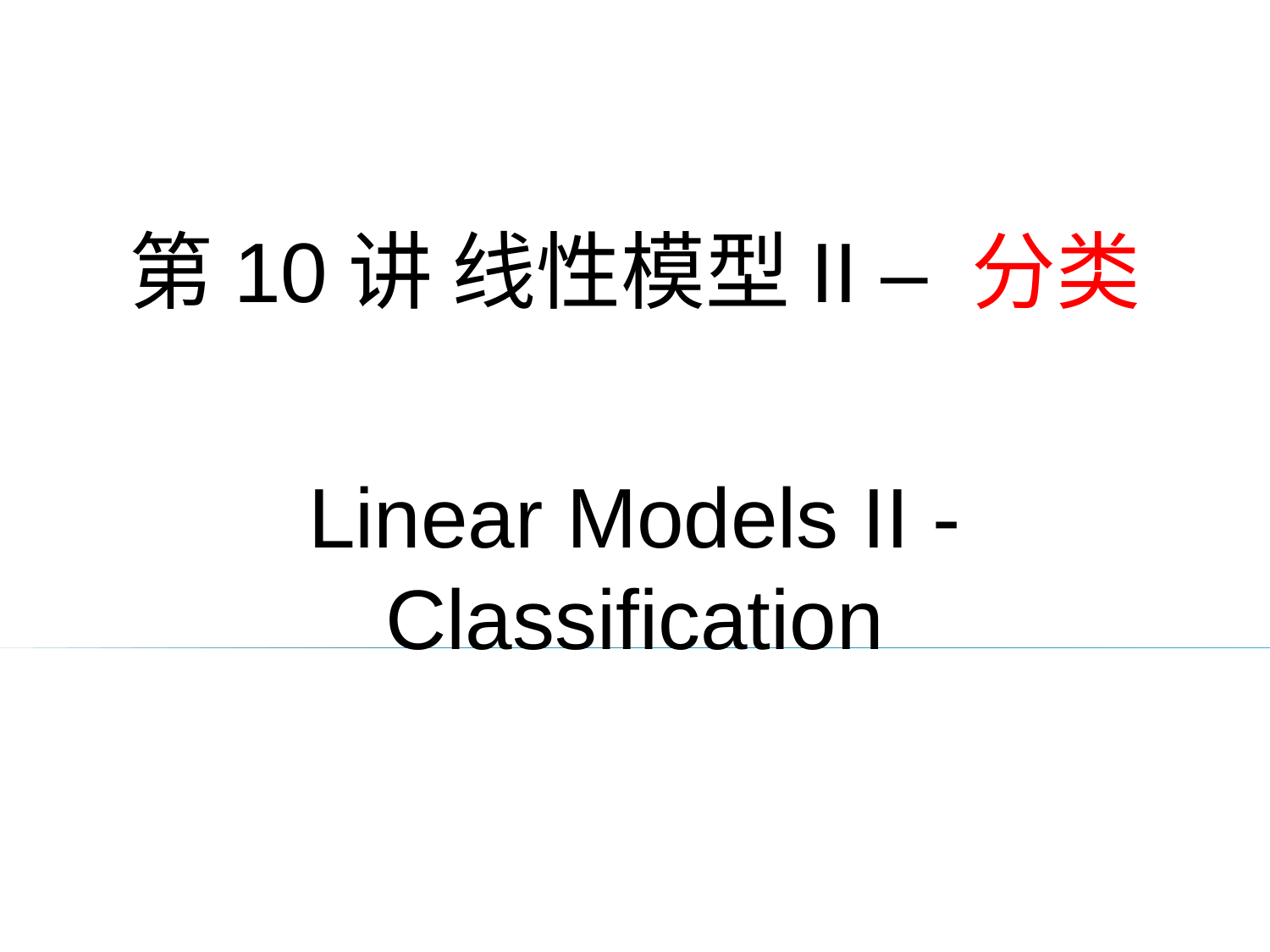

第10讲 线性模型II – 分类

Linear Models II - Classification